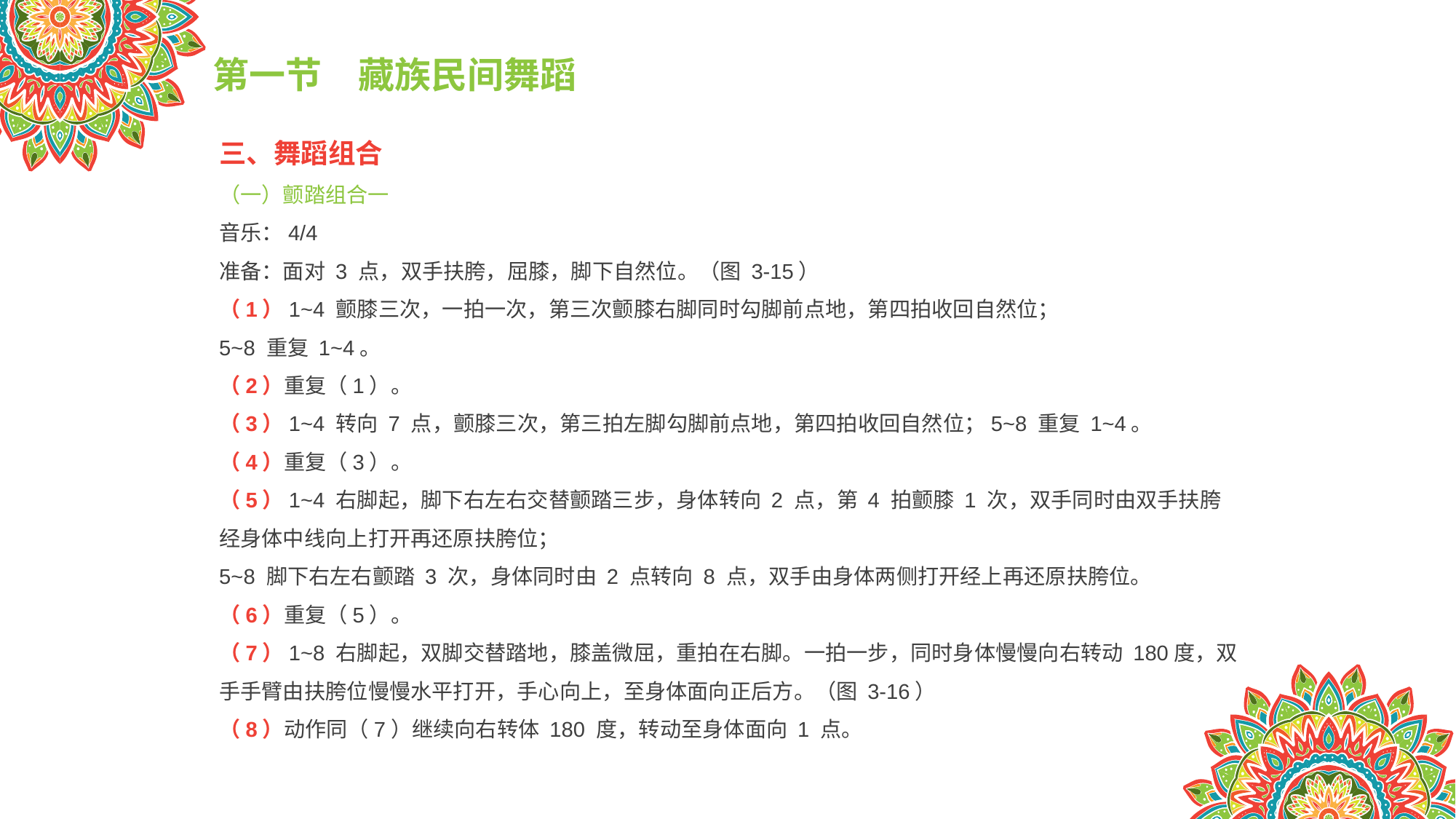

第一节　藏族民间舞蹈
三、舞蹈组合
（一）颤踏组合一
音乐：4/4
准备：面对 3 点，双手扶胯，屈膝，脚下自然位。（图 3-15）
（1）1~4 颤膝三次，一拍一次，第三次颤膝右脚同时勾脚前点地，第四拍收回自然位；
5~8 重复 1~4。
（2）重复（1）。
（3）1~4 转向 7 点，颤膝三次，第三拍左脚勾脚前点地，第四拍收回自然位；5~8 重复 1~4。
（4）重复（3）。
（5）1~4 右脚起，脚下右左右交替颤踏三步，身体转向 2 点，第 4 拍颤膝 1 次，双手同时由双手扶胯经身体中线向上打开再还原扶胯位；
5~8 脚下右左右颤踏 3 次，身体同时由 2 点转向 8 点，双手由身体两侧打开经上再还原扶胯位。
（6）重复（5）。
（7）1~8 右脚起，双脚交替踏地，膝盖微屈，重拍在右脚。一拍一步，同时身体慢慢向右转动 180度，双手手臂由扶胯位慢慢水平打开，手心向上，至身体面向正后方。（图 3-16）
（8）动作同（7）继续向右转体 180 度，转动至身体面向 1 点。